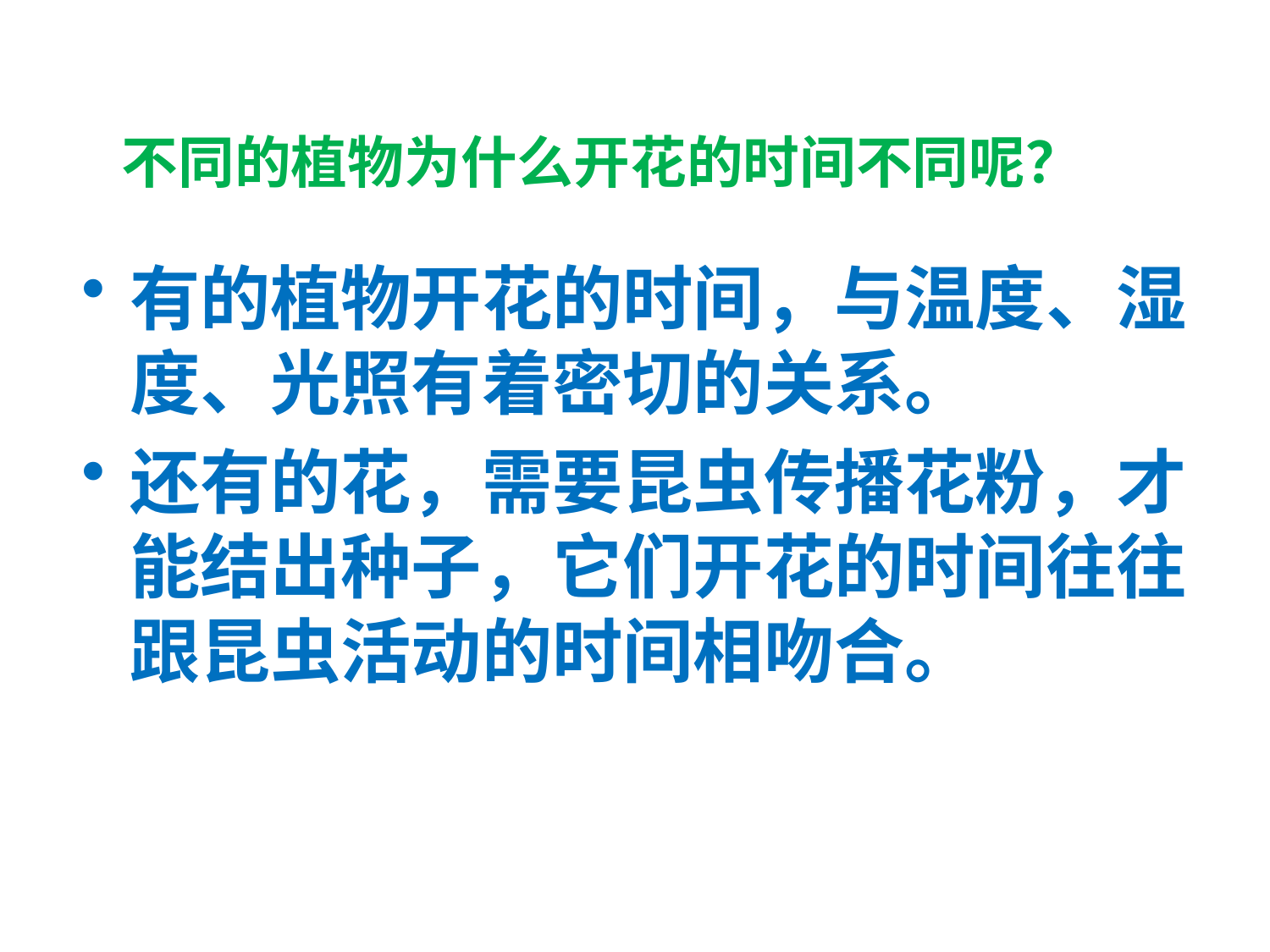

不同的植物为什么开花的时间不同呢？
有的植物开花的时间，与温度、湿度、光照有着密切的关系。
还有的花，需要昆虫传播花粉，才能结出种子，它们开花的时间往往跟昆虫活动的时间相吻合。